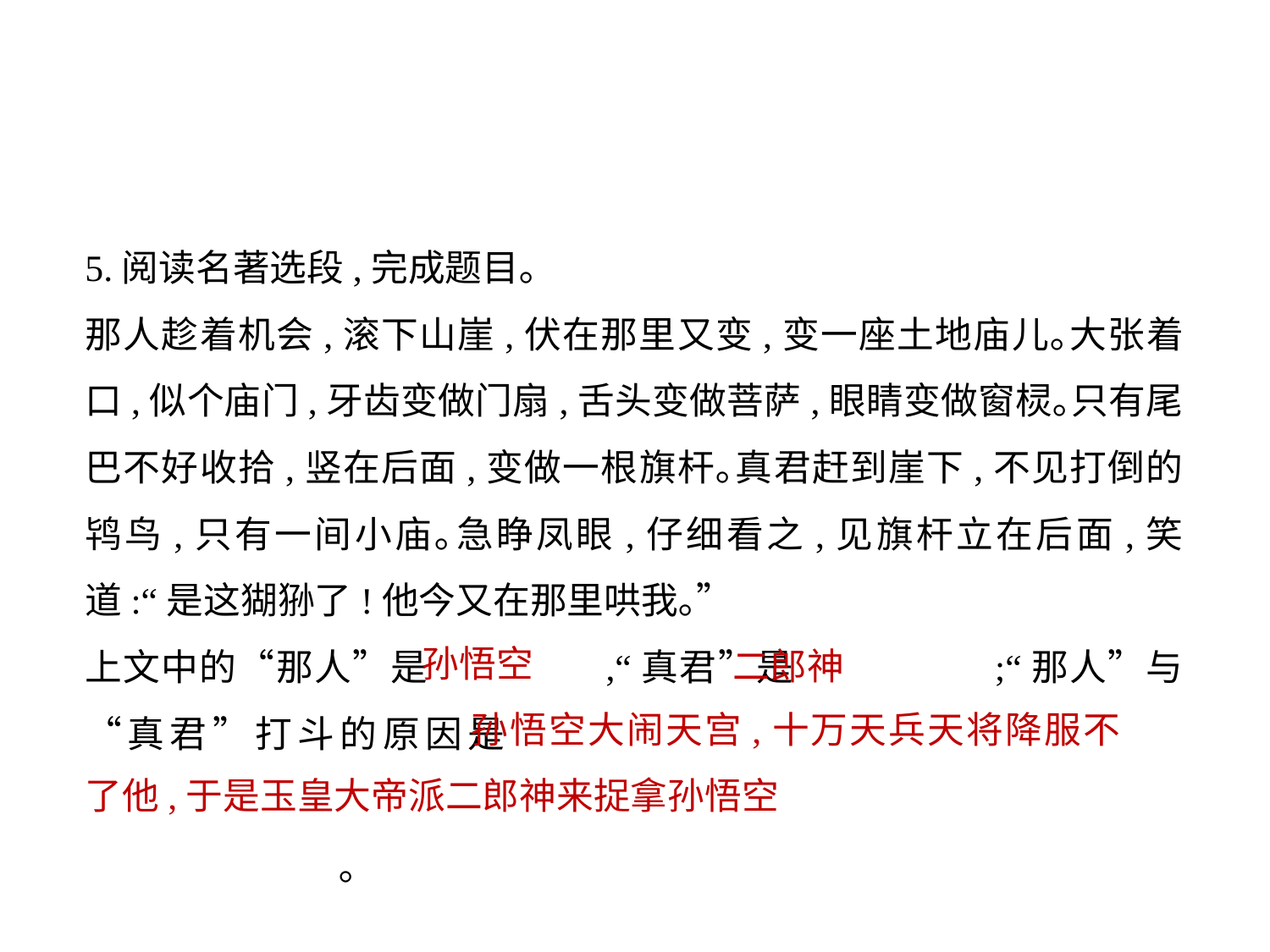

5.阅读名著选段,完成题目｡
那人趁着机会,滚下山崖,伏在那里又变,变一座土地庙儿｡大张着口,似个庙门,牙齿变做门扇,舌头变做菩萨,眼睛变做窗棂｡只有尾巴不好收拾,竖在后面,变做一根旗杆｡真君赶到崖下,不见打倒的鸨鸟,只有一间小庙｡急睁凤眼,仔细看之,见旗杆立在后面,笑道:“是这猢狲了!他今又在那里哄我｡”
上文中的“那人”是		,“真君”是		;“那人”与“真君”打斗的原因是																｡
孙悟空
二郎神
			孙悟空大闹天宫,十万天兵天将降服不了他,于是玉皇大帝派二郎神来捉拿孙悟空